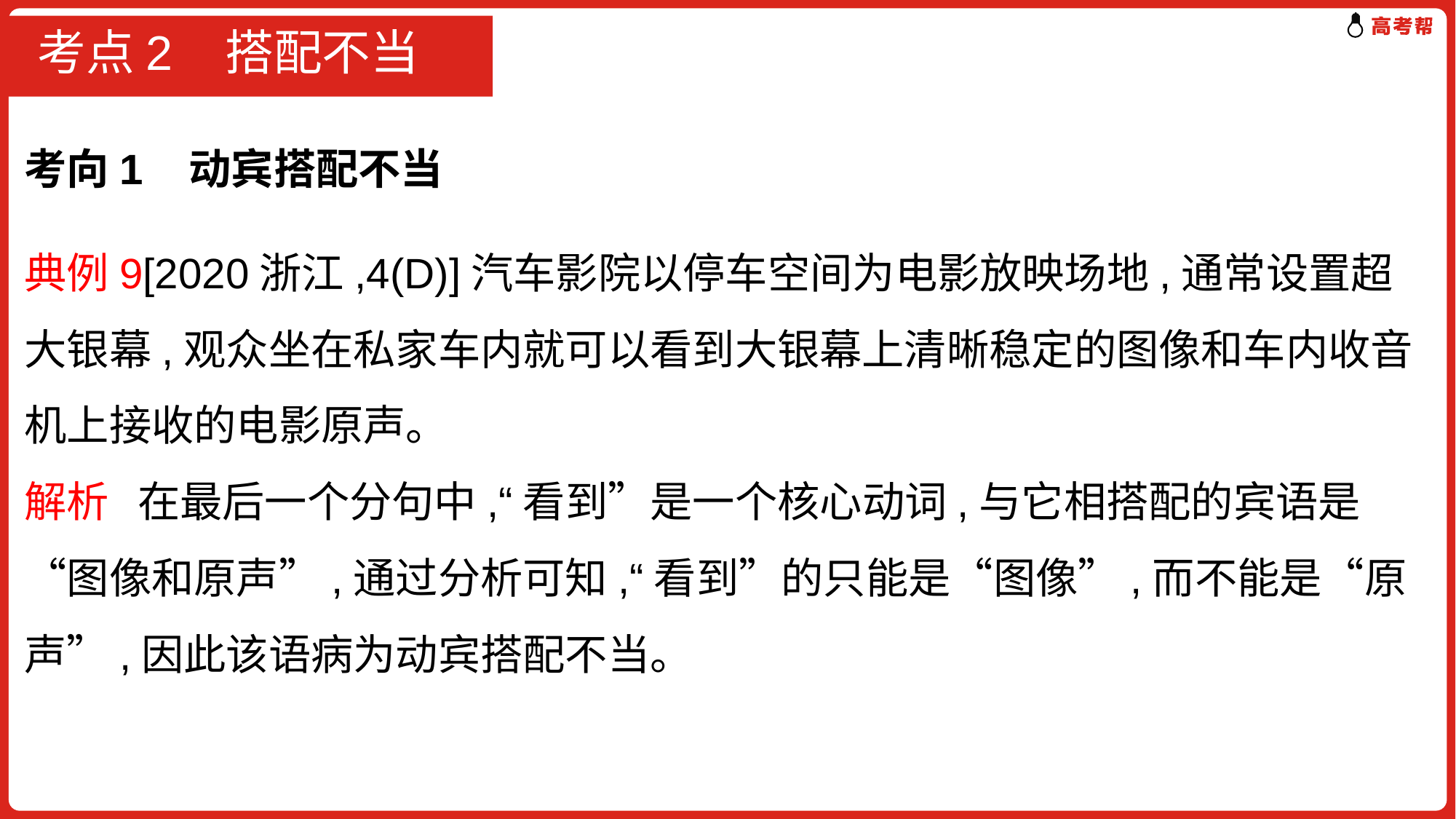

# 考点2   搭配不当
考向1   动宾搭配不当
典例9[2020浙江,4(D)]汽车影院以停车空间为电影放映场地,通常设置超大银幕,观众坐在私家车内就可以看到大银幕上清晰稳定的图像和车内收音机上接收的电影原声。
解析   在最后一个分句中,“看到”是一个核心动词,与它相搭配的宾语是“图像和原声”,通过分析可知,“看到”的只能是“图像”,而不能是“原声”,因此该语病为动宾搭配不当。